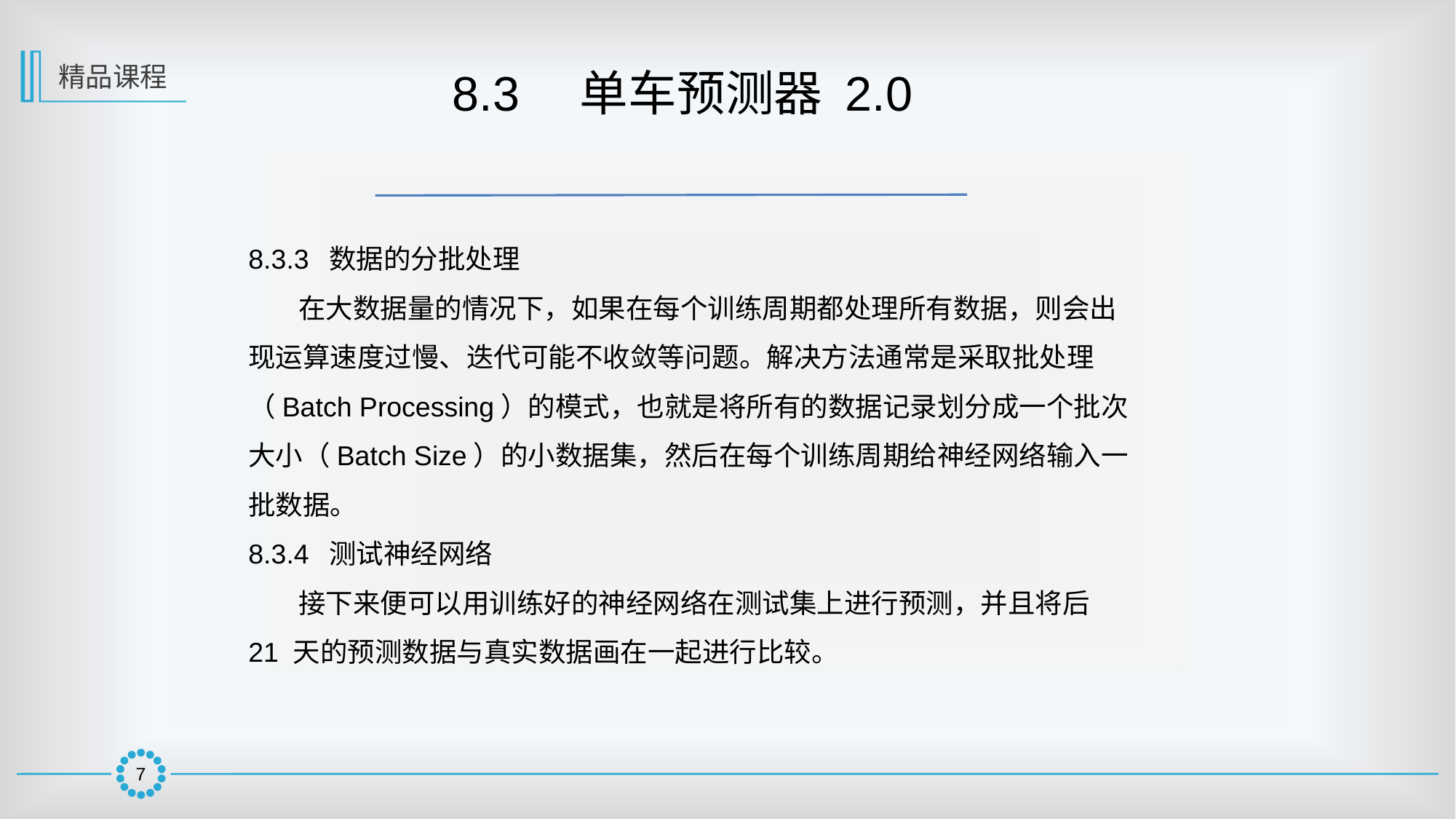

精品课程
 8.3　单车预测器 2.0

8.3.3 数据的分批处理
       在大数据量的情况下，如果在每个训练周期都处理所有数据，则会出现运算速度过慢、迭代可能不收敛等问题。解决方法通常是采取批处理（Batch Processing）的模式，也就是将所有的数据记录划分成一个批次大小（Batch Size）的小数据集，然后在每个训练周期给神经网络输入一批数据。
8.3.4 测试神经网络
       接下来便可以用训练好的神经网络在测试集上进行预测，并且将后 21 天的预测数据与真实数据画在一起进行比较。

7